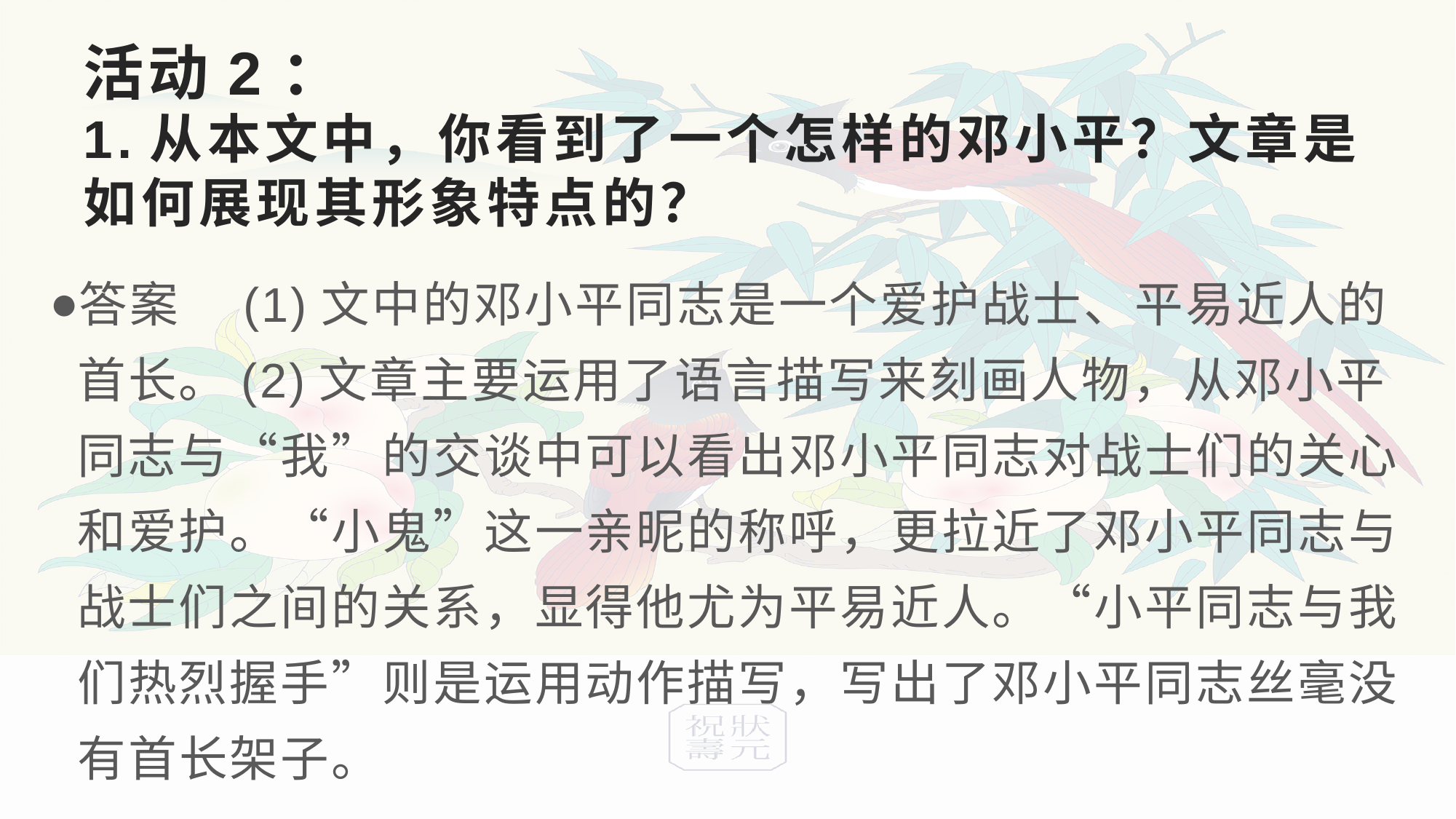

# 活动2：
1.从本文中，你看到了一个怎样的邓小平？文章是如何展现其形象特点的？

答案　(1)文中的邓小平同志是一个爱护战士、平易近人的首长。(2)文章主要运用了语言描写来刻画人物，从邓小平同志与“我”的交谈中可以看出邓小平同志对战士们的关心和爱护。“小鬼”这一亲昵的称呼，更拉近了邓小平同志与战士们之间的关系，显得他尤为平易近人。“小平同志与我们热烈握手”则是运用动作描写，写出了邓小平同志丝毫没有首长架子。